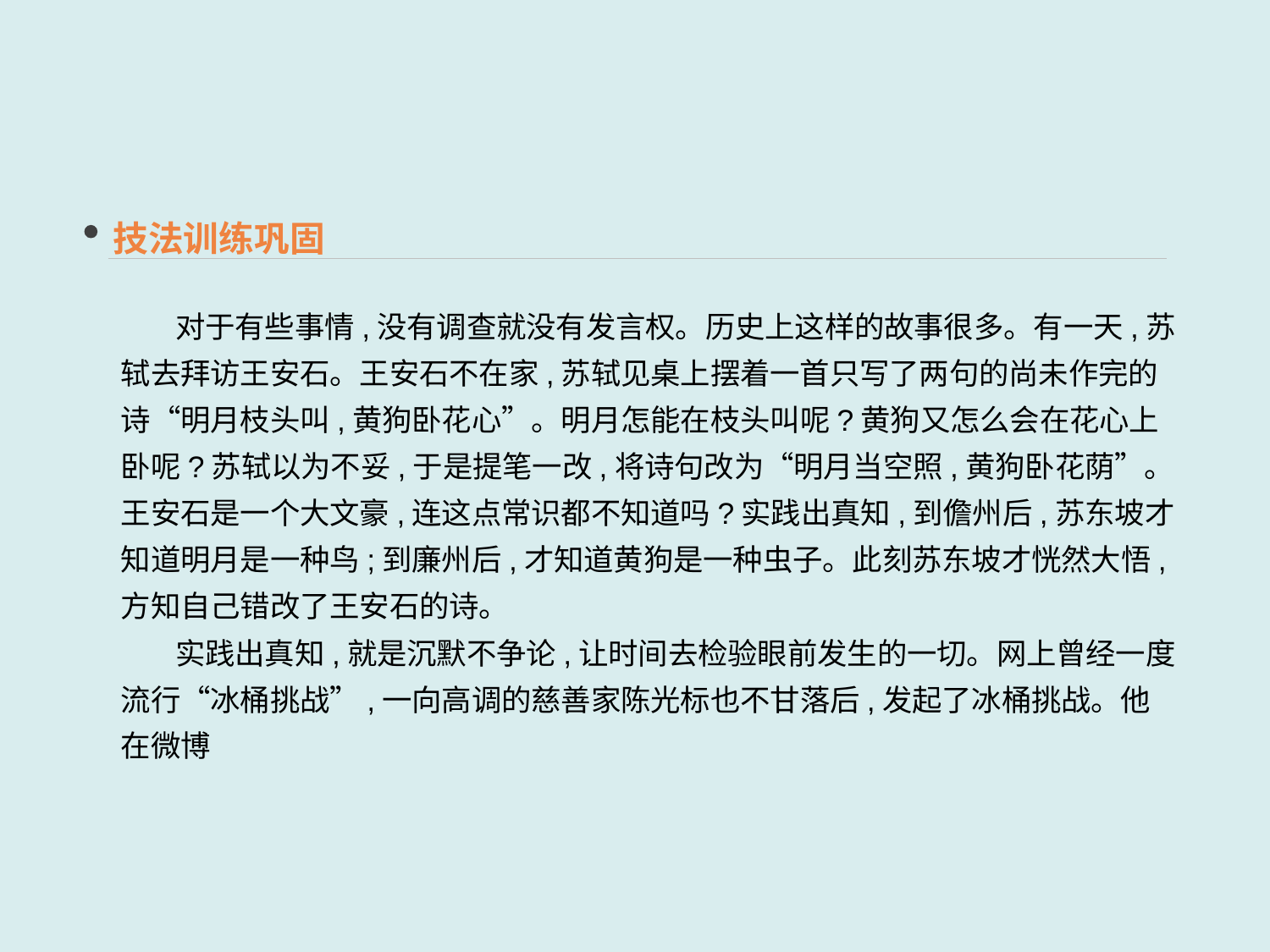

技法训练巩固

       对于有些事情,没有调查就没有发言权。历史上这样的故事很多。有一天,苏轼去拜访王安石。王安石不在家,苏轼见桌上摆着一首只写了两句的尚未作完的诗“明月枝头叫,黄狗卧花心”。明月怎能在枝头叫呢?黄狗又怎么会在花心上卧呢?苏轼以为不妥,于是提笔一改,将诗句改为“明月当空照,黄狗卧花荫”。王安石是一个大文豪,连这点常识都不知道吗?实践出真知,到儋州后,苏东坡才知道明月是一种鸟;到廉州后,才知道黄狗是一种虫子。此刻苏东坡才恍然大悟,方知自己错改了王安石的诗。
       实践出真知,就是沉默不争论,让时间去检验眼前发生的一切。网上曾经一度流行“冰桶挑战”,一向高调的慈善家陈光标也不甘落后,发起了冰桶挑战。他在微博